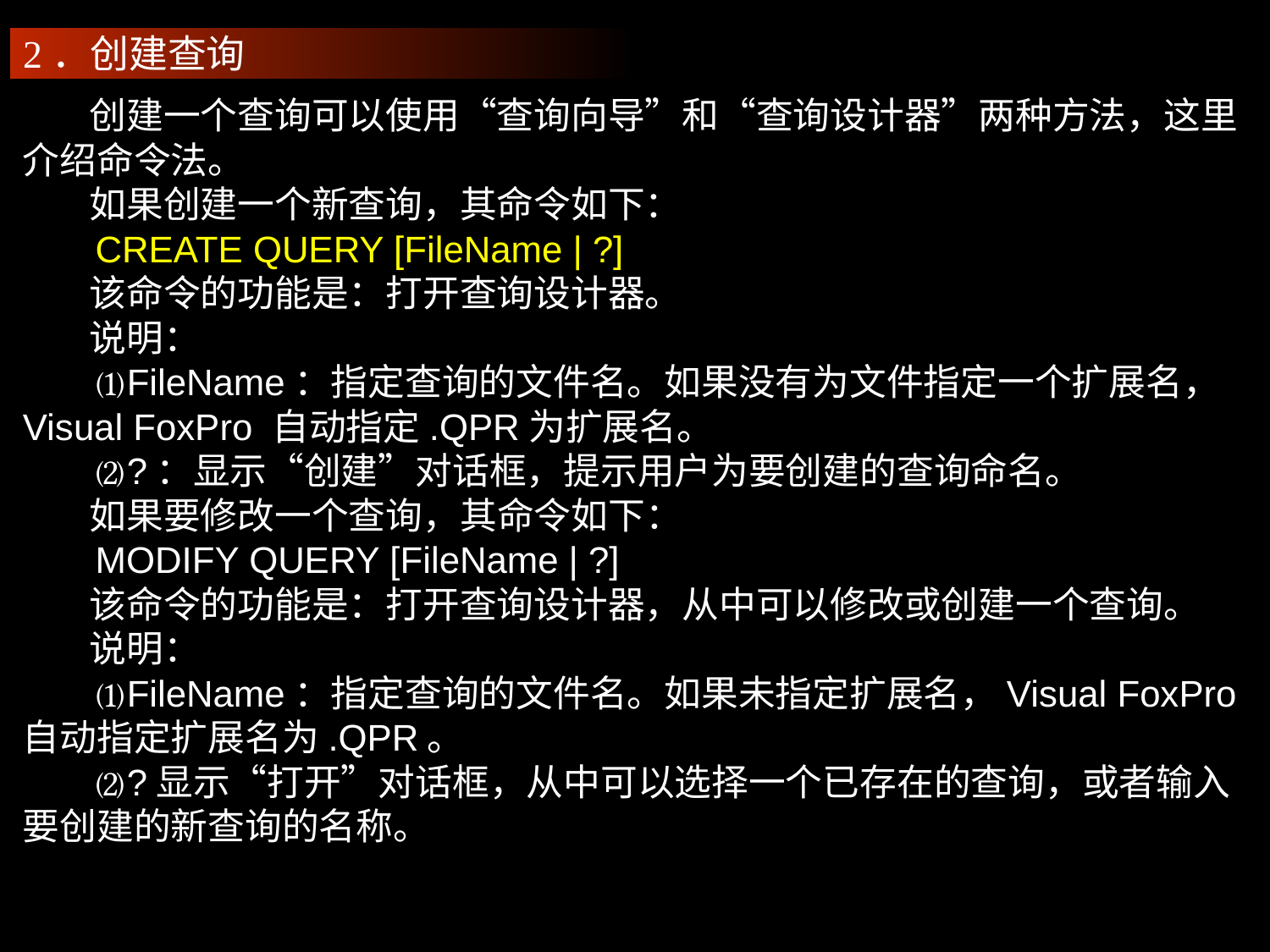

2．创建查询
       创建一个查询可以使用“查询向导”和“查询设计器”两种方法，这里介绍命令法。
       如果创建一个新查询，其命令如下：
       CREATE QUERY [FileName | ?]
       该命令的功能是：打开查询设计器。
       说明：
       ⑴FileName：指定查询的文件名。如果没有为文件指定一个扩展名，Visual FoxPro 自动指定.QPR为扩展名。
       ⑵?：显示“创建”对话框，提示用户为要创建的查询命名。
       如果要修改一个查询，其命令如下：
       MODIFY QUERY [FileName | ?]
       该命令的功能是：打开查询设计器，从中可以修改或创建一个查询。
       说明：
       ⑴FileName：指定查询的文件名。如果未指定扩展名，Visual FoxPro 自动指定扩展名为.QPR。
       ⑵?显示“打开”对话框，从中可以选择一个已存在的查询，或者输入要创建的新查询的名称。